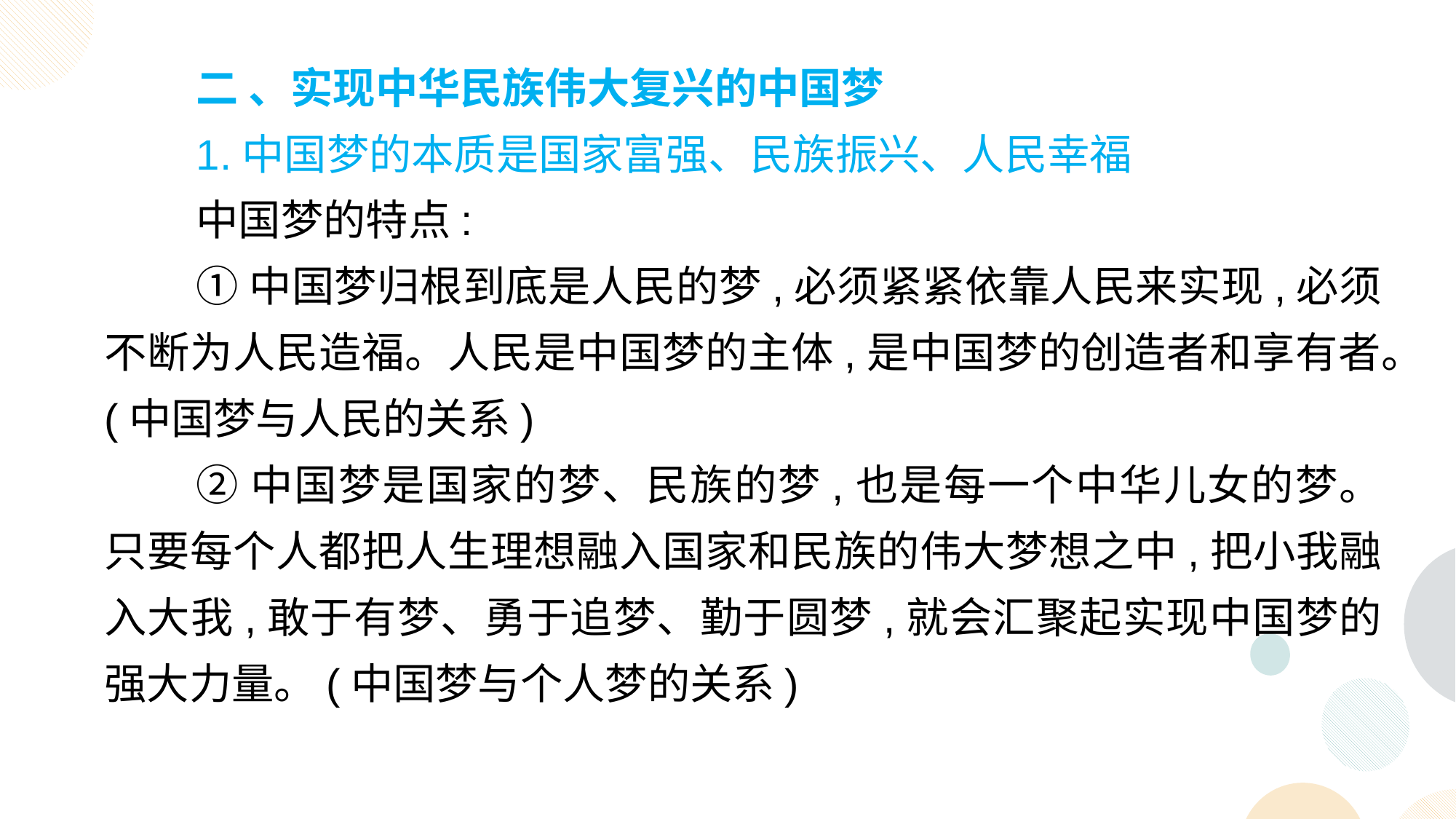

二 、实现中华民族伟大复兴的中国梦
1.中国梦的本质是国家富强、民族振兴、人民幸福
中国梦的特点:
①中国梦归根到底是人民的梦,必须紧紧依靠人民来实现,必须不断为人民造福。人民是中国梦的主体,是中国梦的创造者和享有者。(中国梦与人民的关系)
②中国梦是国家的梦、民族的梦,也是每一个中华儿女的梦。只要每个人都把人生理想融入国家和民族的伟大梦想之中,把小我融入大我,敢于有梦、勇于追梦、勤于圆梦,就会汇聚起实现中国梦的强大力量。(中国梦与个人梦的关系)